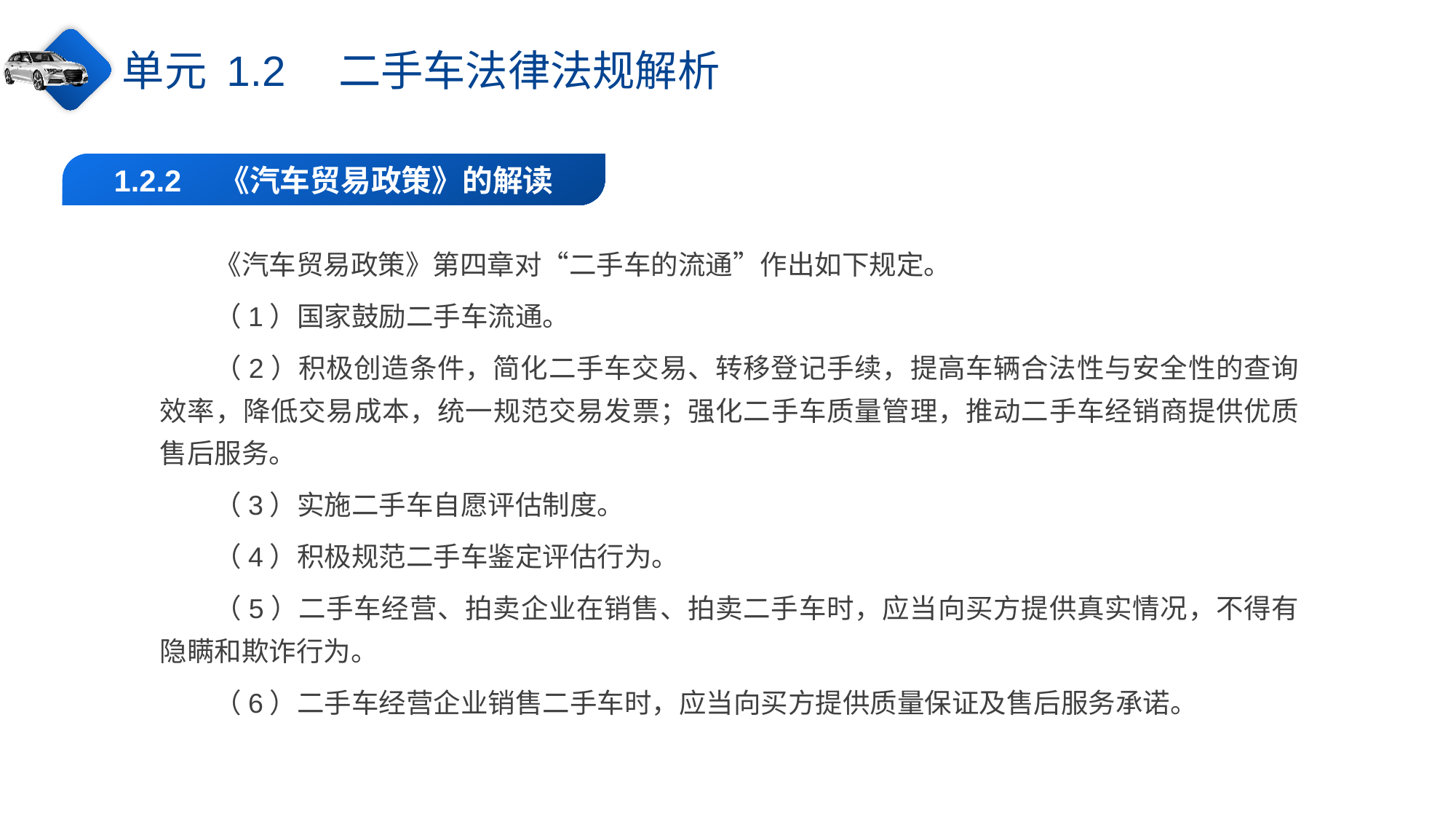

单元 1.2　二手车法律法规解析
1.2.2　《汽车贸易政策》的解读
《汽车贸易政策》第四章对“二手车的流通”作出如下规定。
（1）国家鼓励二手车流通。
（2）积极创造条件，简化二手车交易、转移登记手续，提高车辆合法性与安全性的查询效率，降低交易成本，统一规范交易发票；强化二手车质量管理，推动二手车经销商提供优质售后服务。
（3）实施二手车自愿评估制度。
（4）积极规范二手车鉴定评估行为。
（5）二手车经营、拍卖企业在销售、拍卖二手车时，应当向买方提供真实情况，不得有隐瞒和欺诈行为。
（6）二手车经营企业销售二手车时，应当向买方提供质量保证及售后服务承诺。